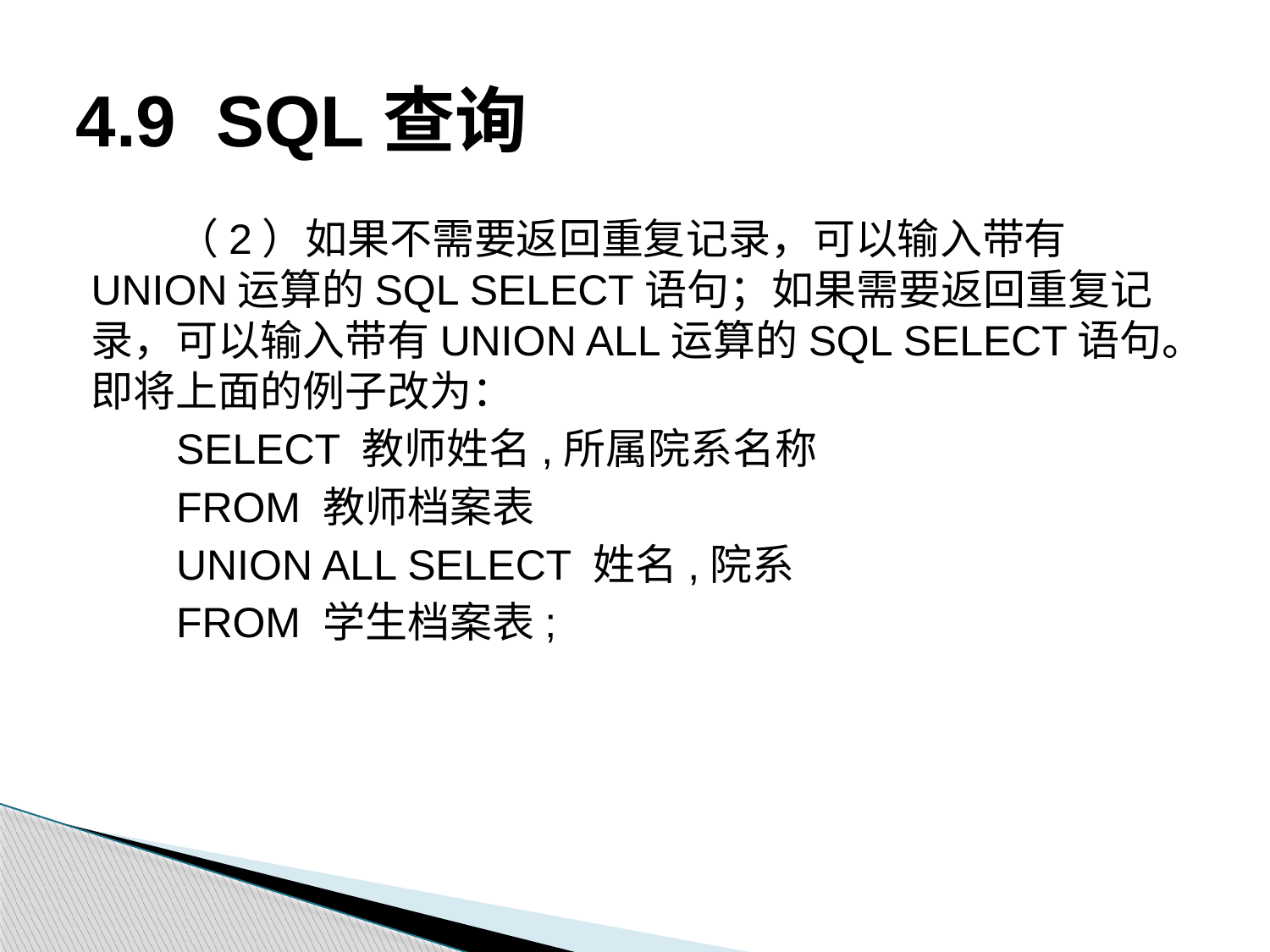

# 4.9  SQL查询
（2）如果不需要返回重复记录，可以输入带有UNION运算的SQL SELECT语句；如果需要返回重复记录，可以输入带有UNION ALL运算的SQL SELECT语句。即将上面的例子改为：
SELECT 教师姓名,所属院系名称
FROM 教师档案表
UNION ALL SELECT 姓名,院系
FROM 学生档案表;